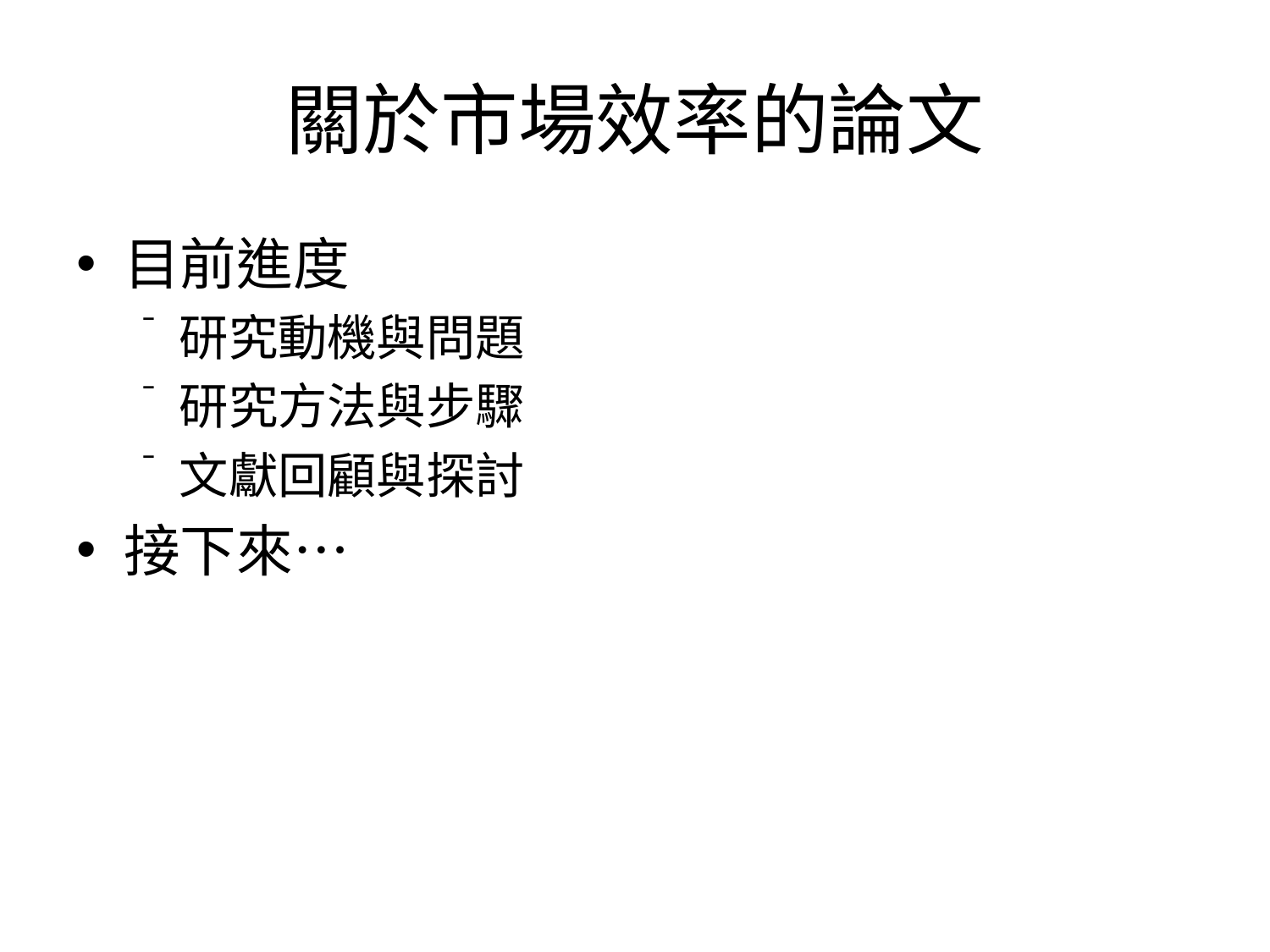

# 關於市場效率的論文
目前進度
研究動機與問題
研究方法與步驟
文獻回顧與探討
接下來…